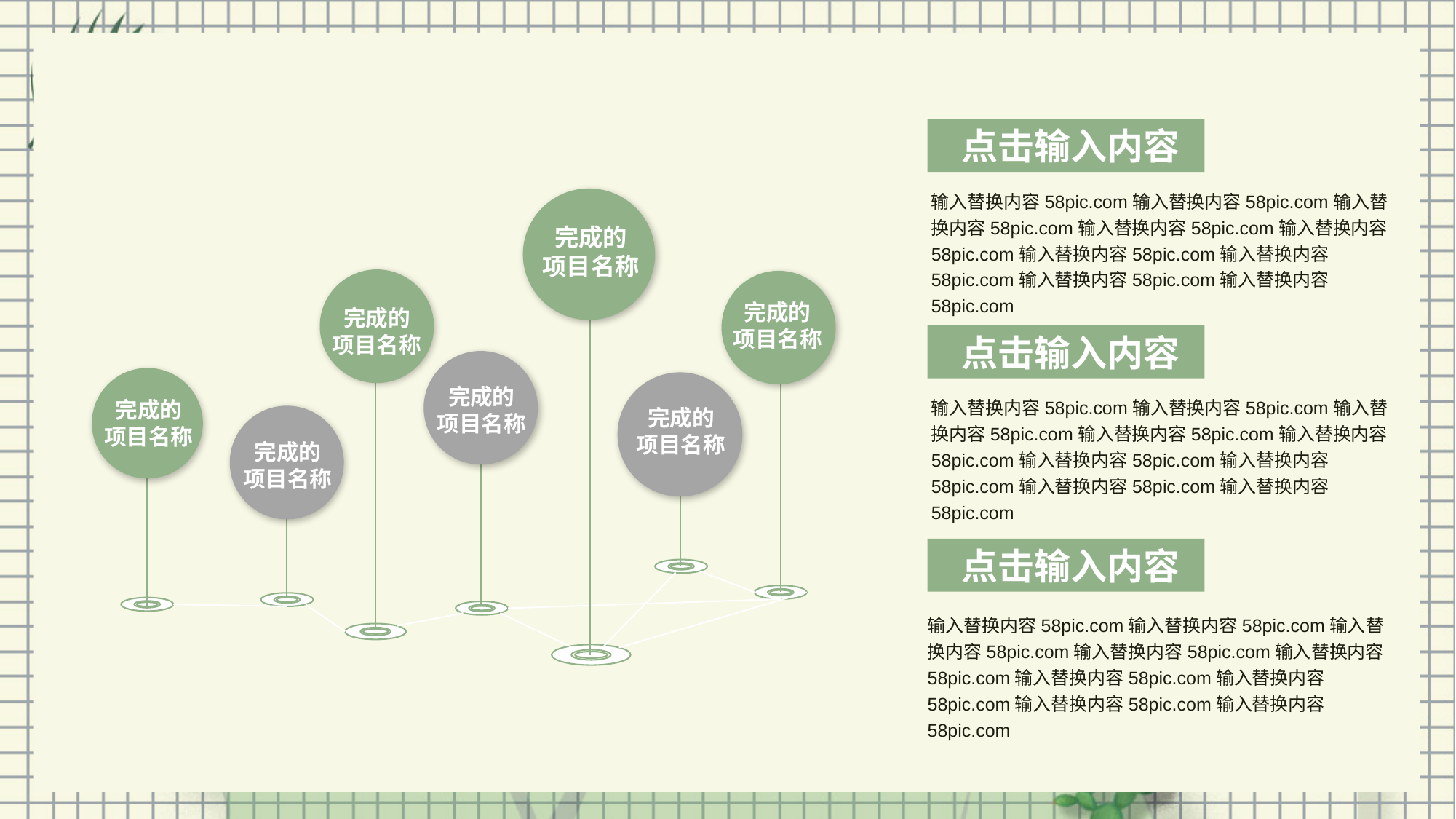

点击输入内容
输入替换内容58pic.com输入替换内容58pic.com输入替换内容58pic.com输入替换内容58pic.com输入替换内容58pic.com输入替换内容58pic.com输入替换内容58pic.com输入替换内容58pic.com输入替换内容58pic.com

完成的
项目名称

完成的
项目名称
完成的
项目名称

点击输入内容

完成的
项目名称
输入替换内容58pic.com输入替换内容58pic.com输入替换内容58pic.com输入替换内容58pic.com输入替换内容58pic.com输入替换内容58pic.com输入替换内容58pic.com输入替换内容58pic.com输入替换内容58pic.com

完成的
项目名称
完成的
项目名称

完成的
项目名称

点击输入内容

输入替换内容58pic.com输入替换内容58pic.com输入替换内容58pic.com输入替换内容58pic.com输入替换内容58pic.com输入替换内容58pic.com输入替换内容58pic.com输入替换内容58pic.com输入替换内容58pic.com